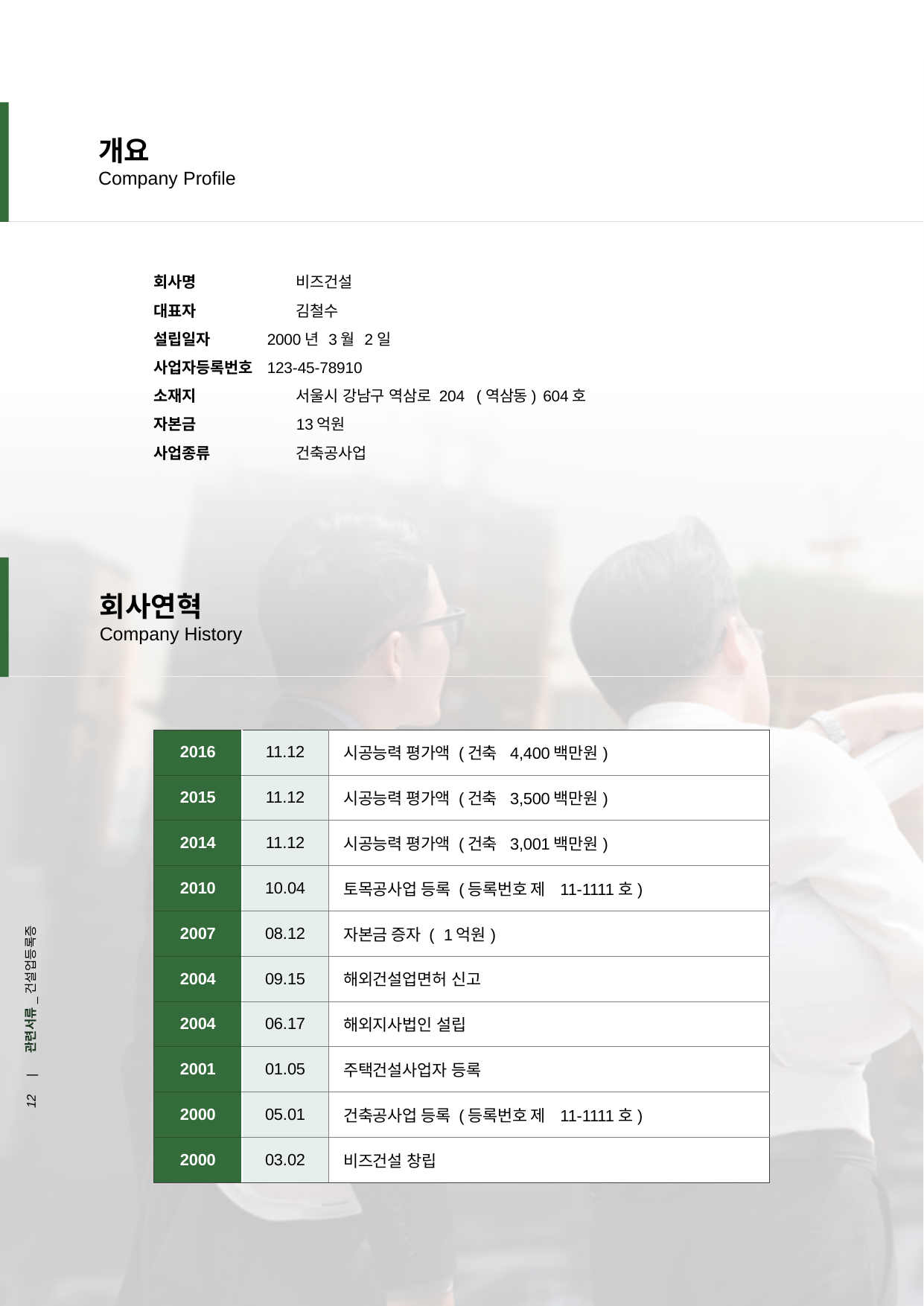

개요
Company Profile
회사명	비즈건설
대표자	김철수
설립일자	2000년 3월 2일
사업자등록번호	123-45-78910
소재지	서울시 강남구 역삼로 204  (역삼동) 604호
자본금	13억원
사업종류	건축공사업

회사연혁
Company History
| 2016 | 11.12 | 시공능력 평가액 (건축 4,400백만원) |
| --- | --- | --- |
| 2015 | 11.12 | 시공능력 평가액 (건축 3,500백만원) |
| 2014 | 11.12 | 시공능력 평가액 (건축 3,001백만원) |
| 2010 | 10.04 | 토목공사업 등록 (등록번호 제 11-1111호) |
| 2007 | 08.12 | 자본금 증자 ( 1억원) |
| 2004 | 09.15 | 해외건설업면허 신고 |
| 2004 | 06.17 | 해외지사법인 설립 |
| 2001 | 01.05 | 주택건설사업자 등록 |
| 2000 | 05.01 | 건축공사업 등록 (등록번호 제 11-1111호) |
| 2000 | 03.02 | 비즈건설 창립 |
12     |     관련서류_건설업등록증